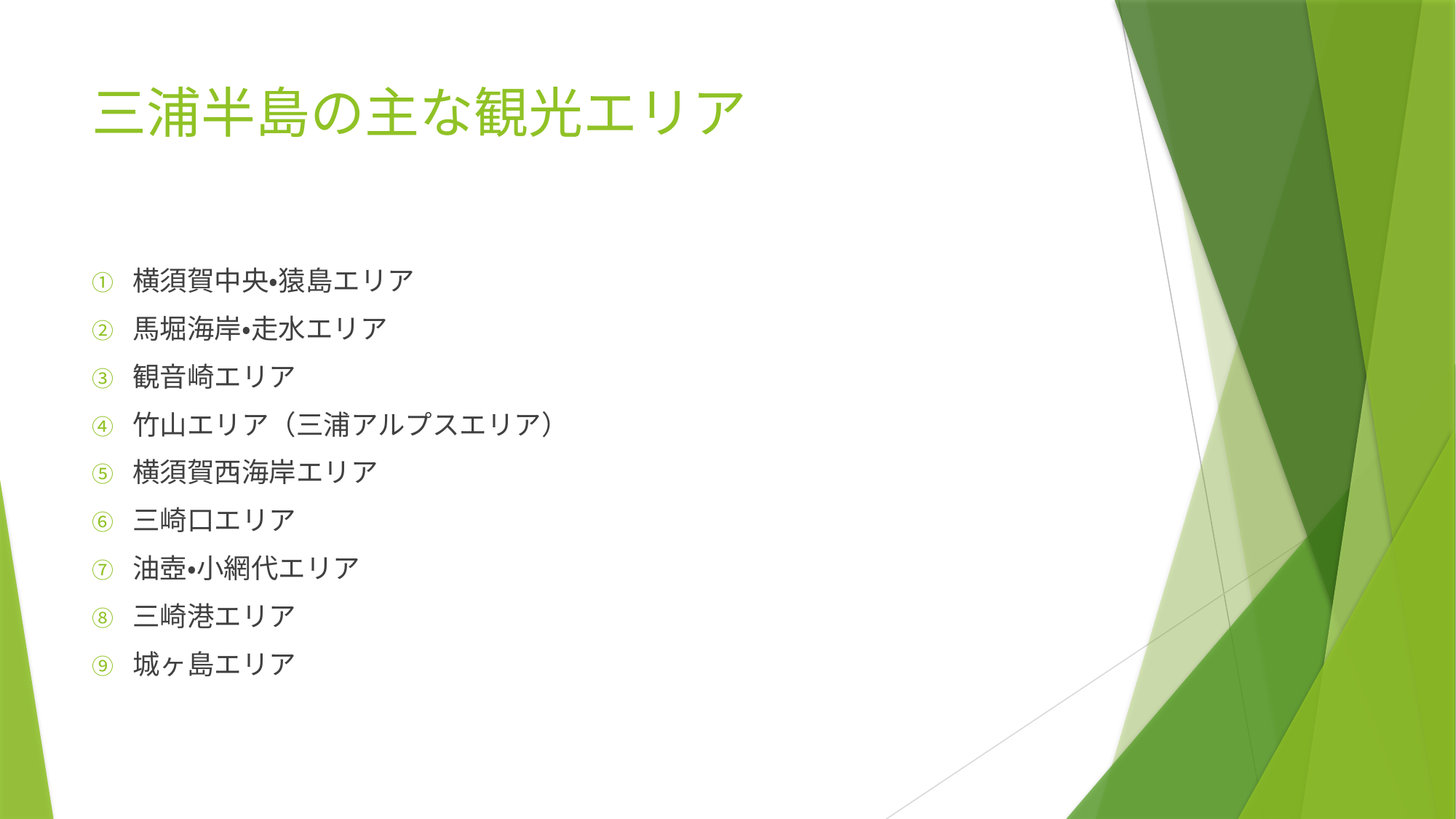

# 三浦半島の主な観光エリア
横須賀中央・猿島エリア
馬堀海岸・走水エリア
観音崎エリア
竹山エリア（三浦アルプスエリア）
横須賀西海岸エリア
三崎口エリア
油壺・小網代エリア
三崎港エリア
城ヶ島エリア